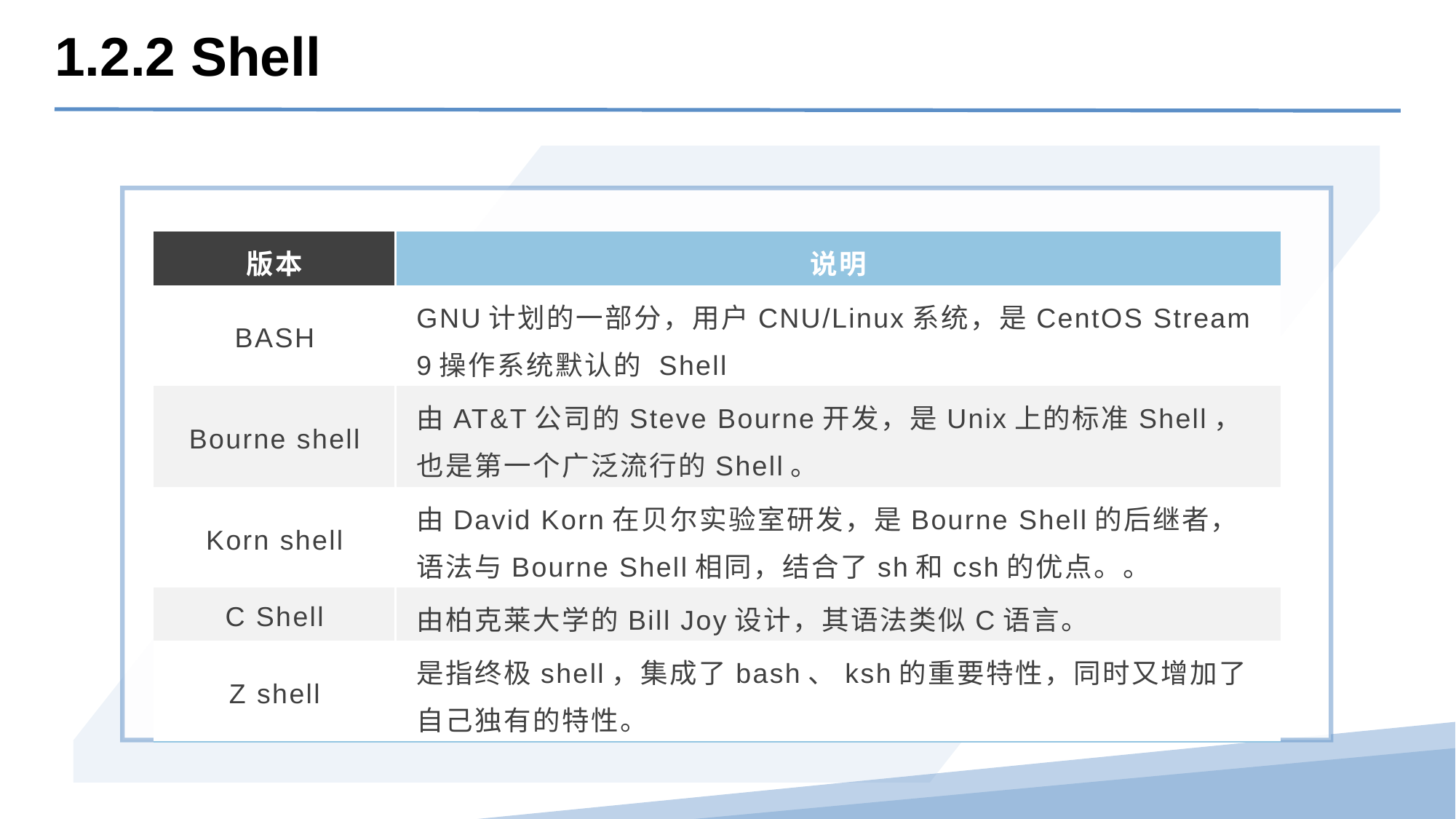

1.2.2 Shell

| 版本 | 说明 |
| --- | --- |
| BASH | GNU计划的一部分，用户CNU/Linux系统，是CentOS Stream 9操作系统默认的 Shell |
| Bourne shell | 由AT&T公司的Steve Bourne开发，是Unix上的标准Shell，也是第一个广泛流行的Shell。 |
| Korn shell | 由David Korn在贝尔实验室研发，是Bourne Shell的后继者，语法与Bourne Shell相同，结合了sh和csh的优点。。 |
| C Shell | 由柏克莱大学的Bill Joy设计，其语法类似C语言。 |
| Z shell | 是指终极shell，集成了bash、ksh的重要特性，同时又增加了自己独有的特性。 |
shell的版本